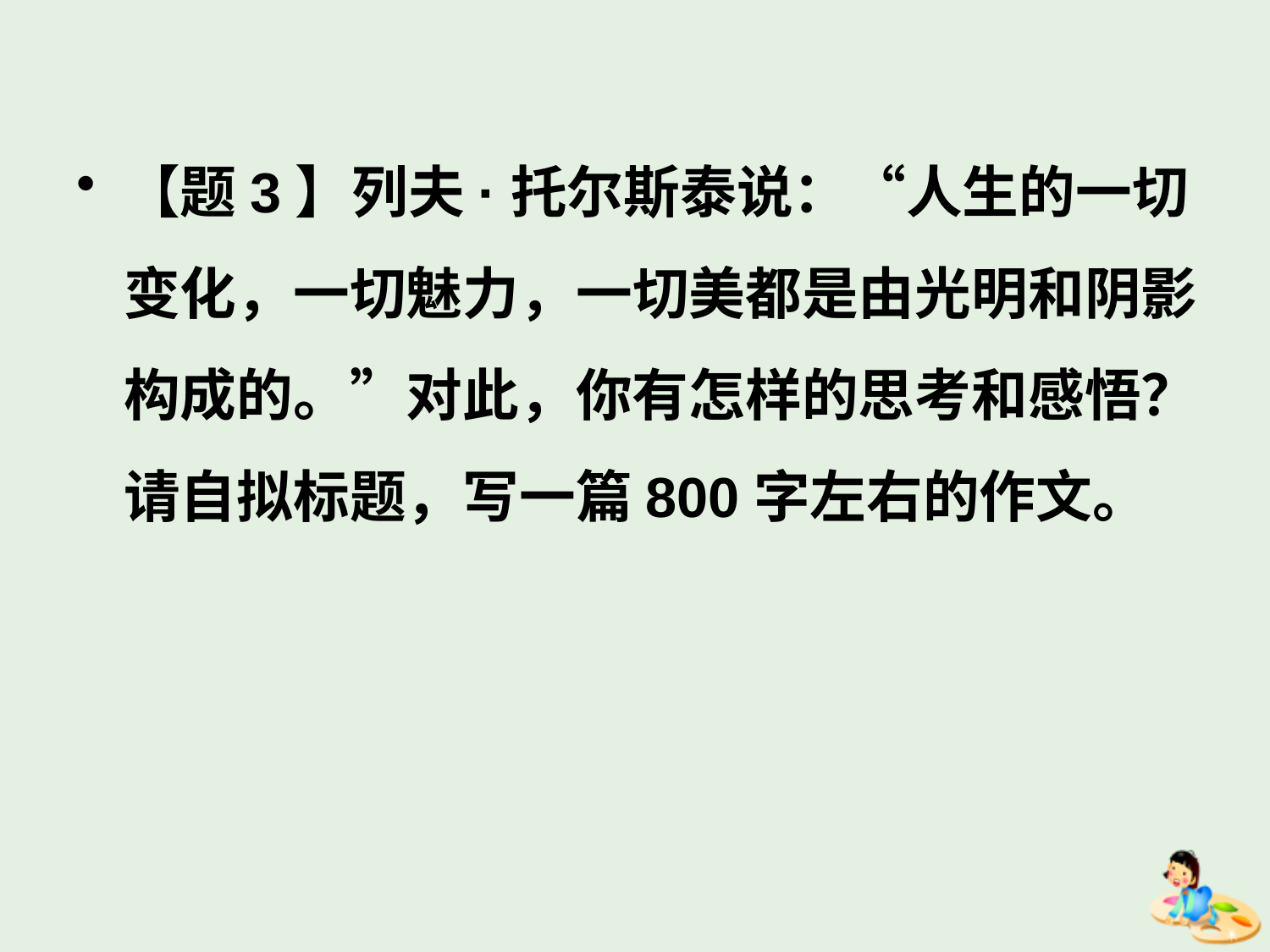

【题3】列夫·托尔斯泰说：“人生的一切变化，一切魅力，一切美都是由光明和阴影构成的。”对此，你有怎样的思考和感悟？请自拟标题，写一篇800字左右的作文。